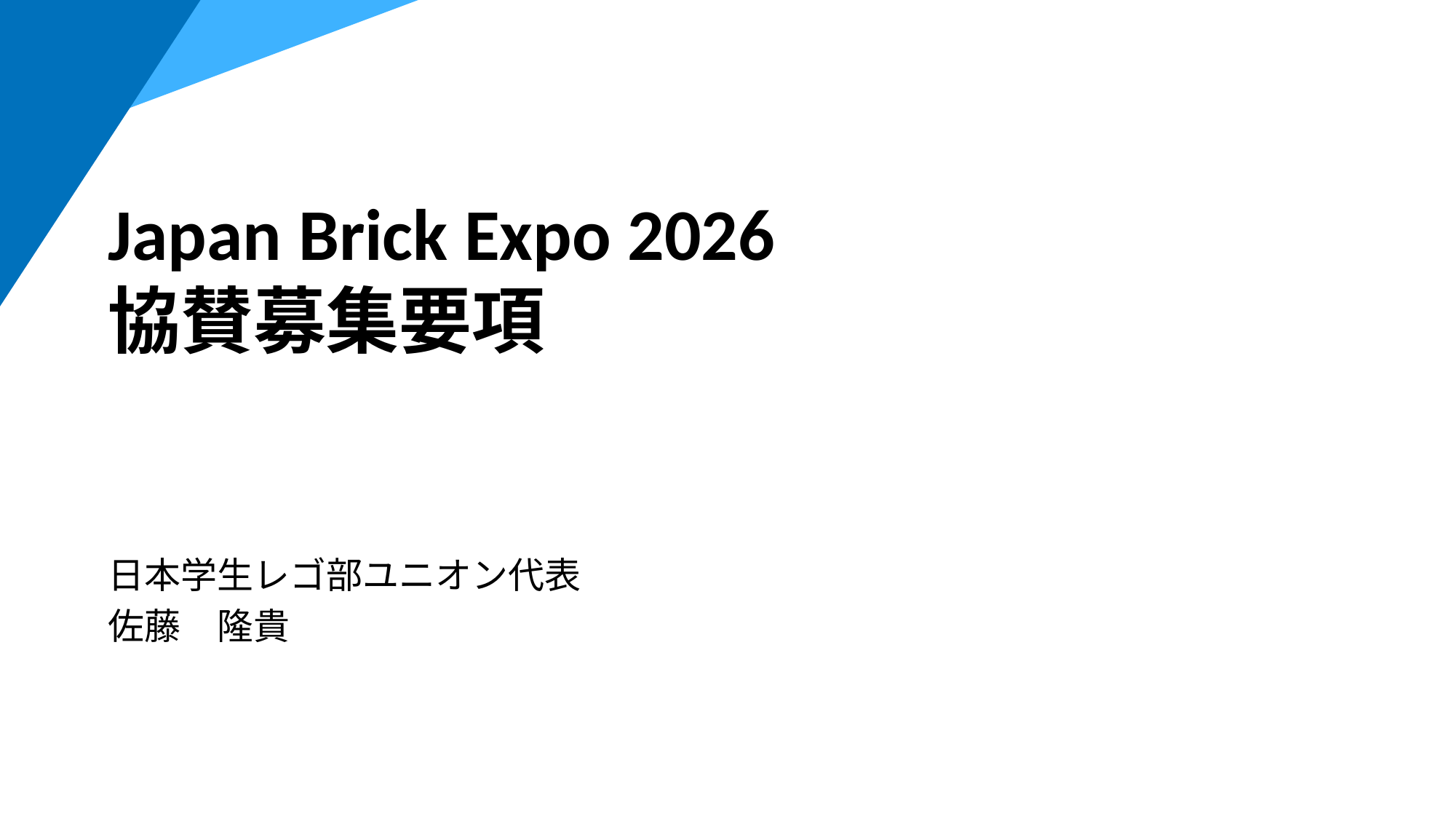

# Japan Brick Expo 2026 協賛募集要項

日本学生レゴ部ユニオン代表
佐藤　隆貴